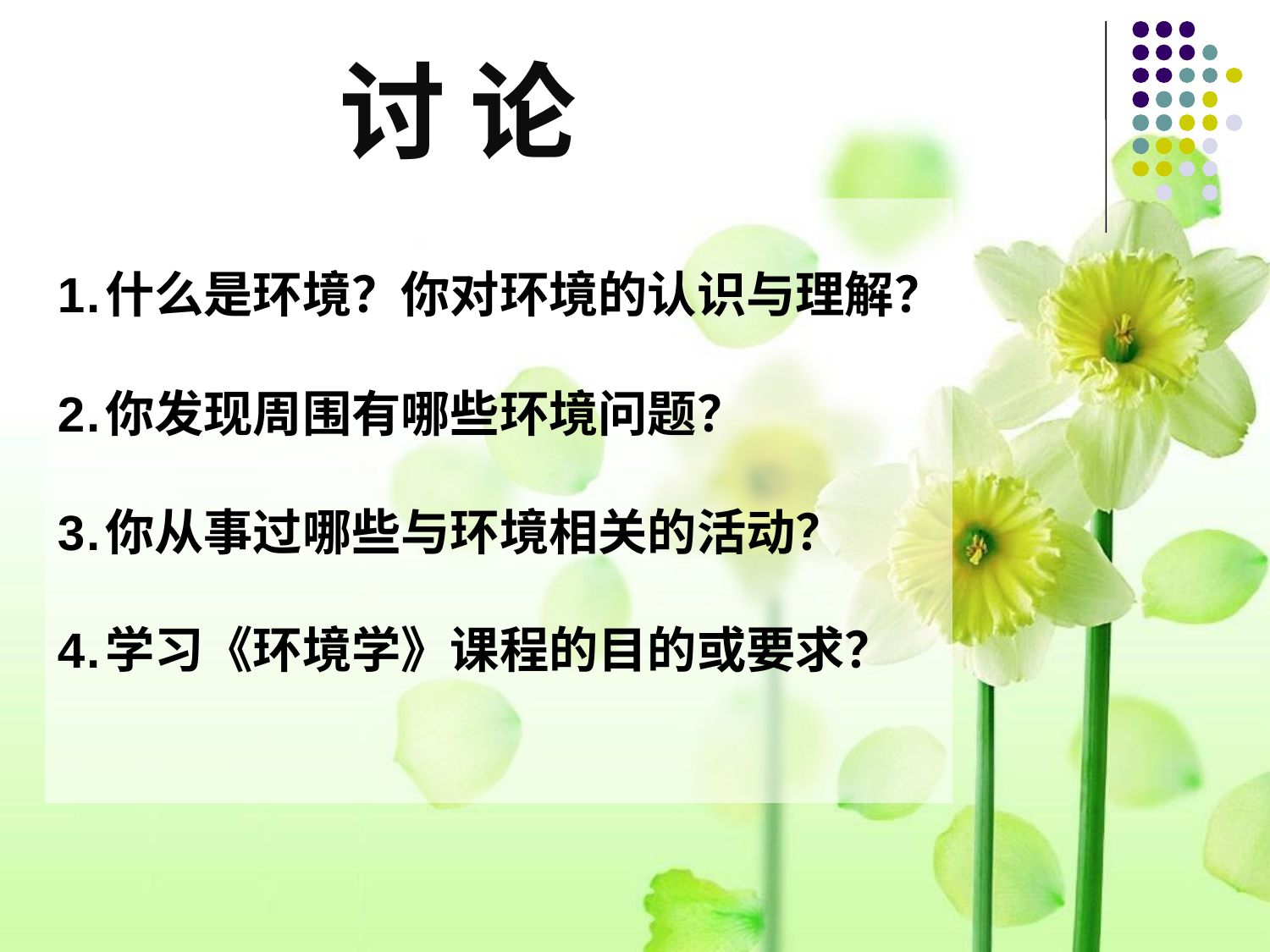

# 讨 论
什么是环境？你对环境的认识与理解？
你发现周围有哪些环境问题？
你从事过哪些与环境相关的活动？
学习《环境学》课程的目的或要求？